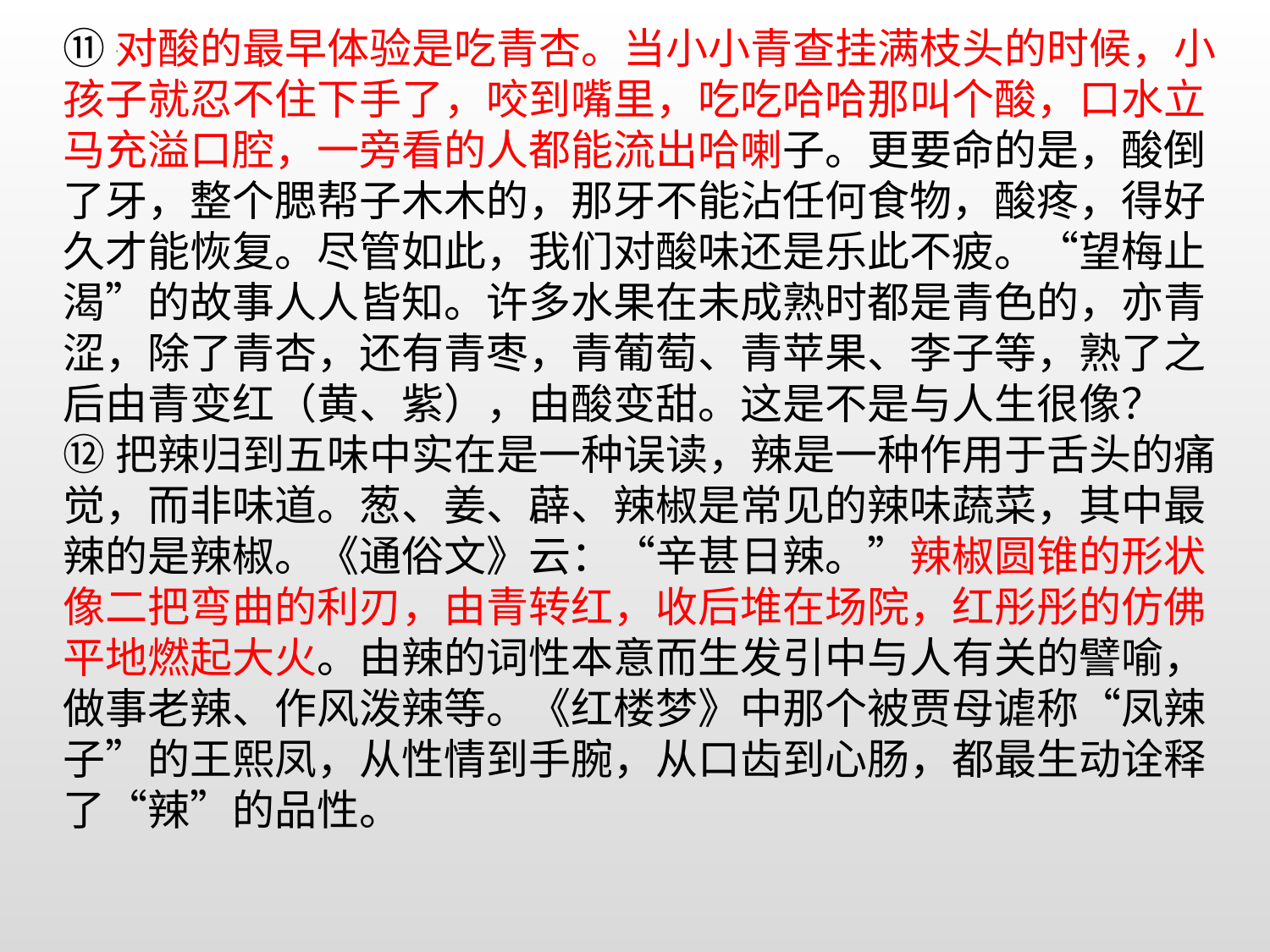

⑪对酸的最早体验是吃青杏。当小小青查挂满枝头的时候，小孩子就忍不住下手了，咬到嘴里，吃吃哈哈那叫个酸，口水立马充溢口腔，一旁看的人都能流出哈喇子。更要命的是，酸倒了牙，整个腮帮子木木的，那牙不能沾任何食物，酸疼，得好久才能恢复。尽管如此，我们对酸味还是乐此不疲。“望梅止渴”的故事人人皆知。许多水果在未成熟时都是青色的，亦青涩，除了青杏，还有青枣，青葡萄、青苹果、李子等，熟了之后由青变红（黄、紫），由酸变甜。这是不是与人生很像？
⑫把辣归到五味中实在是一种误读，辣是一种作用于舌头的痛觉，而非味道。葱、姜、薜、辣椒是常见的辣味蔬菜，其中最辣的是辣椒。《通俗文》云：“辛甚日辣。”辣椒圆锥的形状像二把弯曲的利刃，由青转红，收后堆在场院，红彤彤的仿佛平地燃起大火。由辣的词性本意而生发引中与人有关的譬喻，做事老辣、作风泼辣等。《红楼梦》中那个被贾母谑称“凤辣子”的王熙凤，从性情到手腕，从口齿到心肠，都最生动诠释了“辣”的品性。